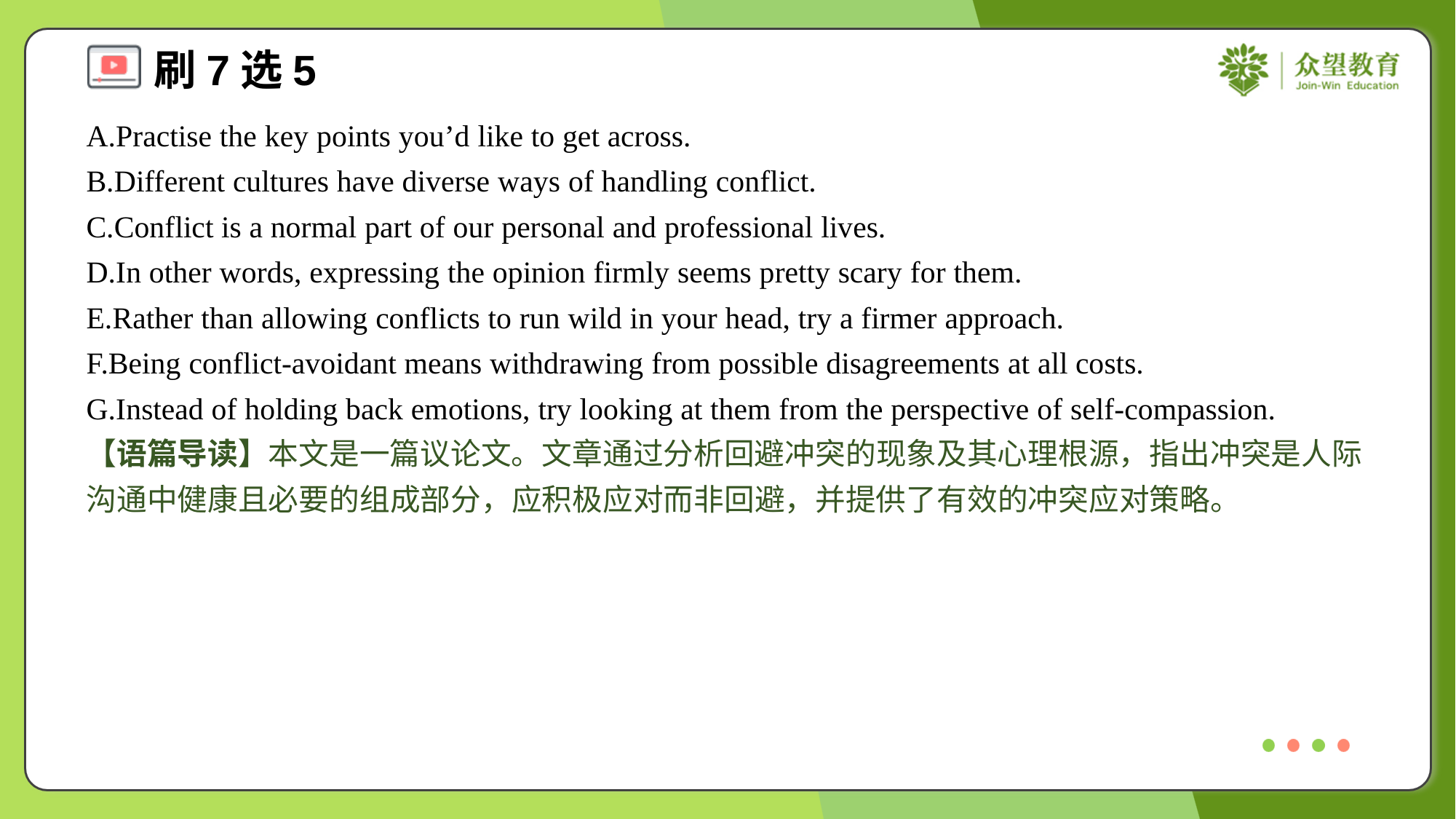

A.Practise the key points you’d like to get across.
B.Different cultures have diverse ways of handling conflict.
C.Conflict is a normal part of our personal and professional lives.
D.In other words, expressing the opinion firmly seems pretty scary for them.
E.Rather than allowing conflicts to run wild in your head, try a firmer approach.
F.Being conflict-avoidant means withdrawing from possible disagreements at all costs.
G.Instead of holding back emotions, try looking at them from the perspective of self-compassion.
【语篇导读】本文是一篇议论文。文章通过分析回避冲突的现象及其心理根源，指出冲突是人际沟通中健康且必要的组成部分，应积极应对而非回避，并提供了有效的冲突应对策略。